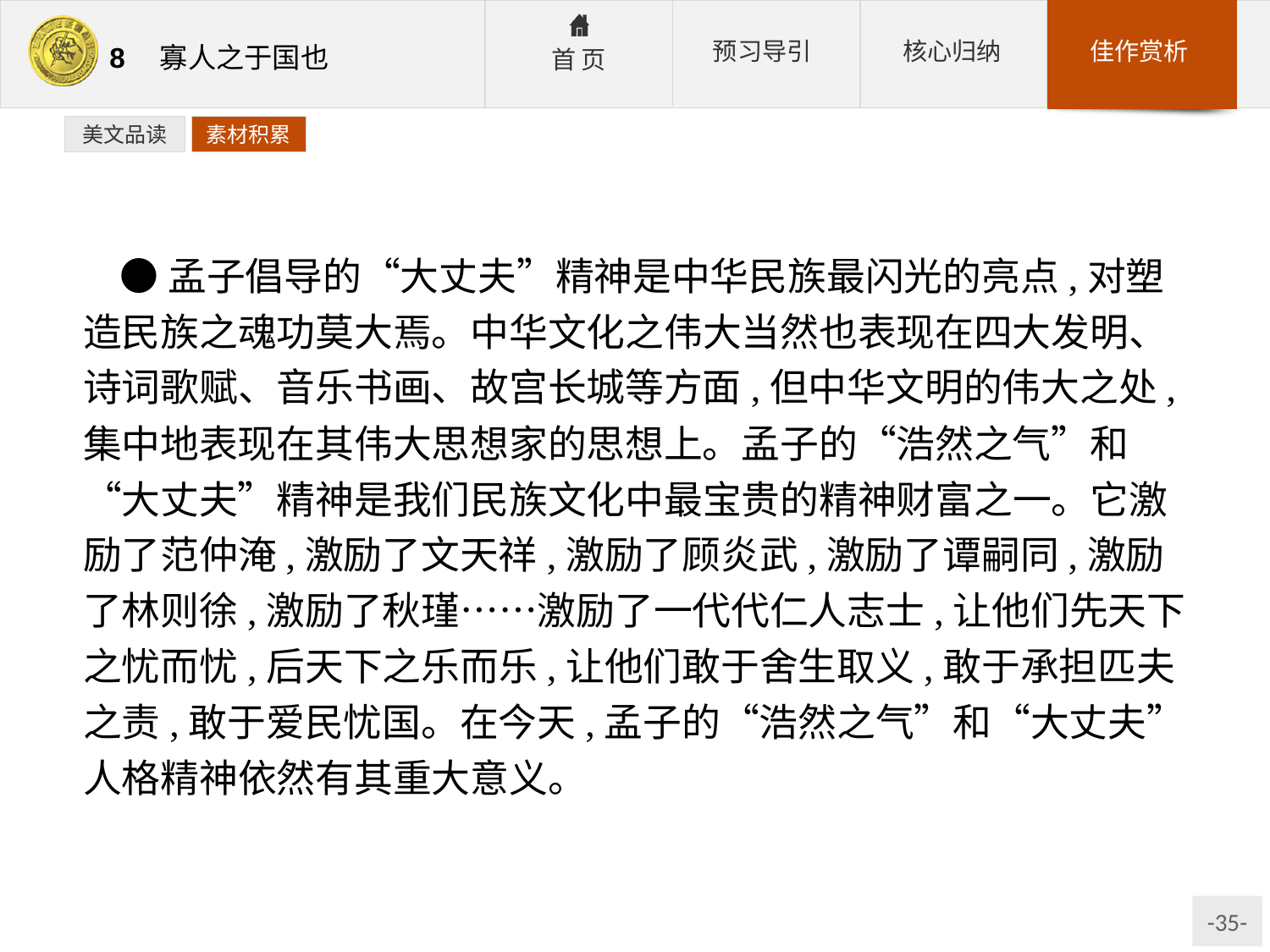

美文品读
素材积累
●孟子倡导的“大丈夫”精神是中华民族最闪光的亮点,对塑造民族之魂功莫大焉。中华文化之伟大当然也表现在四大发明、诗词歌赋、音乐书画、故宫长城等方面,但中华文明的伟大之处,集中地表现在其伟大思想家的思想上。孟子的“浩然之气”和“大丈夫”精神是我们民族文化中最宝贵的精神财富之一。它激励了范仲淹,激励了文天祥,激励了顾炎武,激励了谭嗣同,激励了林则徐,激励了秋瑾……激励了一代代仁人志士,让他们先天下之忧而忧,后天下之乐而乐,让他们敢于舍生取义,敢于承担匹夫之责,敢于爱民忧国。在今天,孟子的“浩然之气”和“大丈夫”人格精神依然有其重大意义。